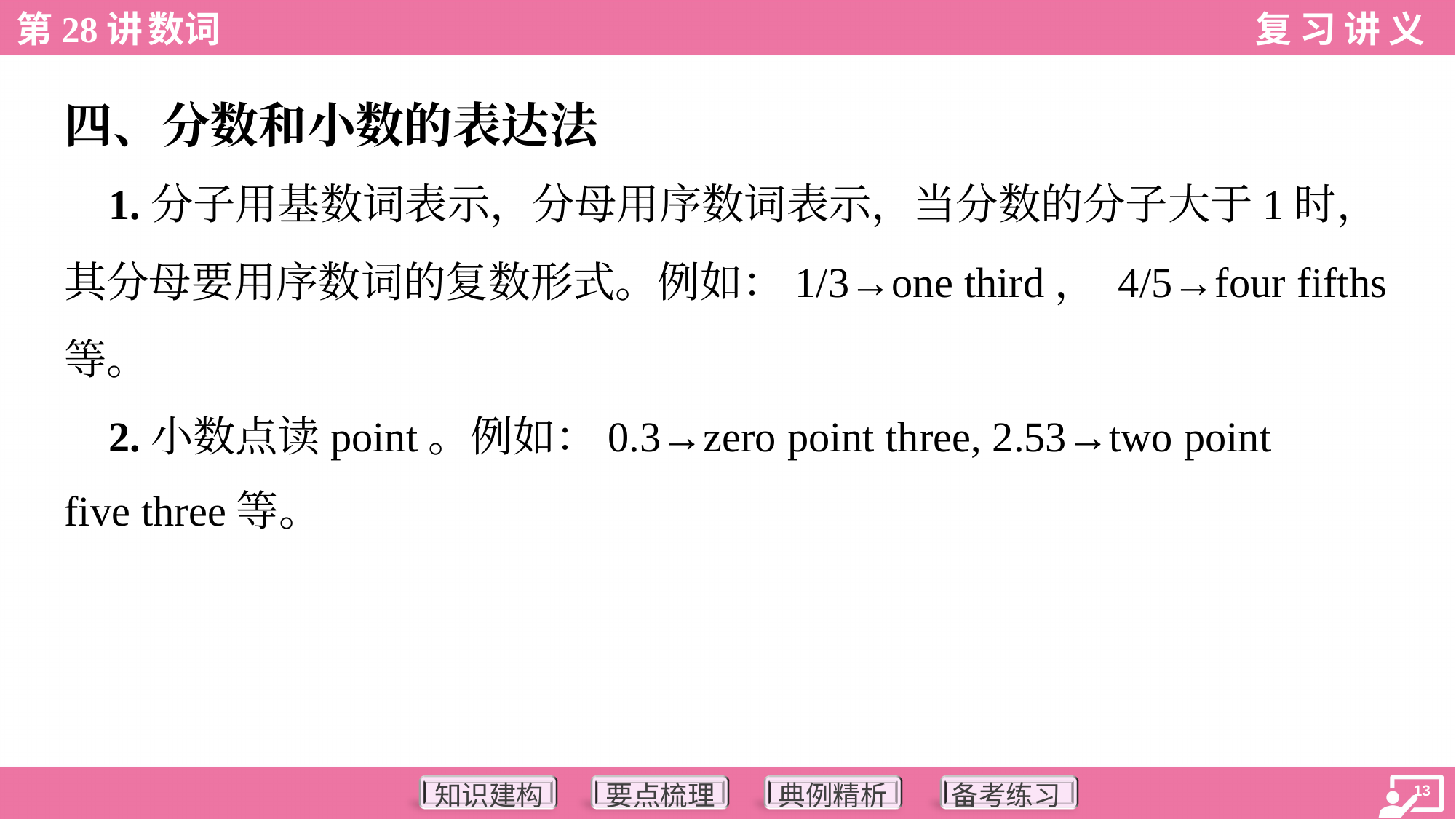

四、分数和小数的表达法
    1.分子用基数词表示，分母用序数词表示，当分数的分子大于1时，
其分母要用序数词的复数形式。例如：1/3→one third， 4/5→four fifths
等。
    2.小数点读point。例如：0.3→zero point three, 2.53→two point
five three等。